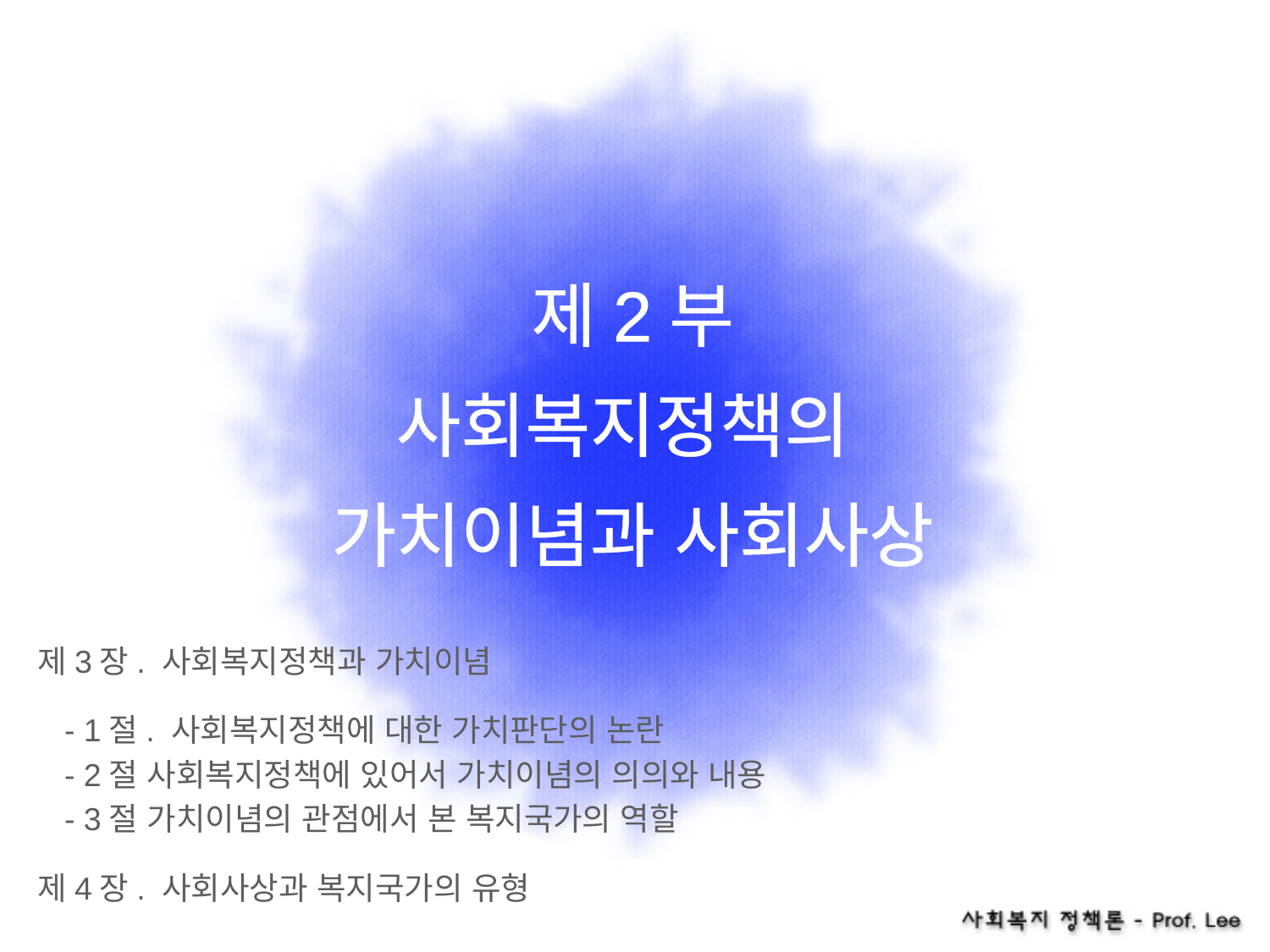

# 제2부 사회복지정책의 가치이념과 사회사상
제3장. 사회복지정책과 가치이념

   - 1절. 사회복지정책에 대한 가치판단의 논란
   - 2절 사회복지정책에 있어서 가치이념의 의의와 내용
   - 3절 가치이념의 관점에서 본 복지국가의 역할

제4장. 사회사상과 복지국가의 유형